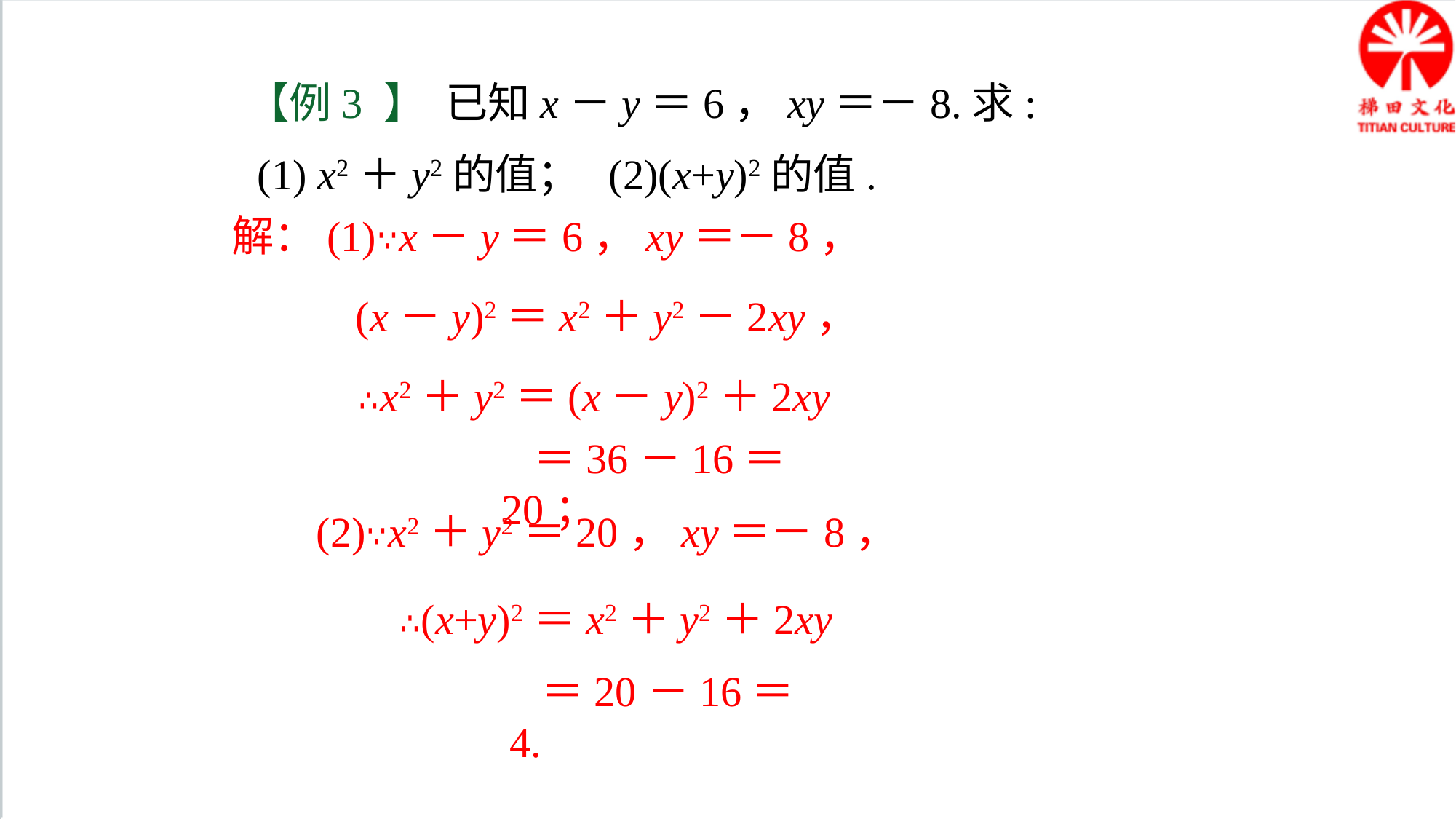

【例3 】  已知x－y＝6，xy＝－8.求:
 (1) x2＋y2的值；  (2)(x+y)2的值.
解：(1)∵x－y＝6，xy＝－8，
(x－y)2＝x2＋y2－2xy，
∴x2＋y2＝(x－y)2＋2xy
＝36－16＝20；
(2)∵x2＋y2＝20，xy＝－8，
∴(x+y)2＝x2＋y2＋2xy
＝20－16＝4.